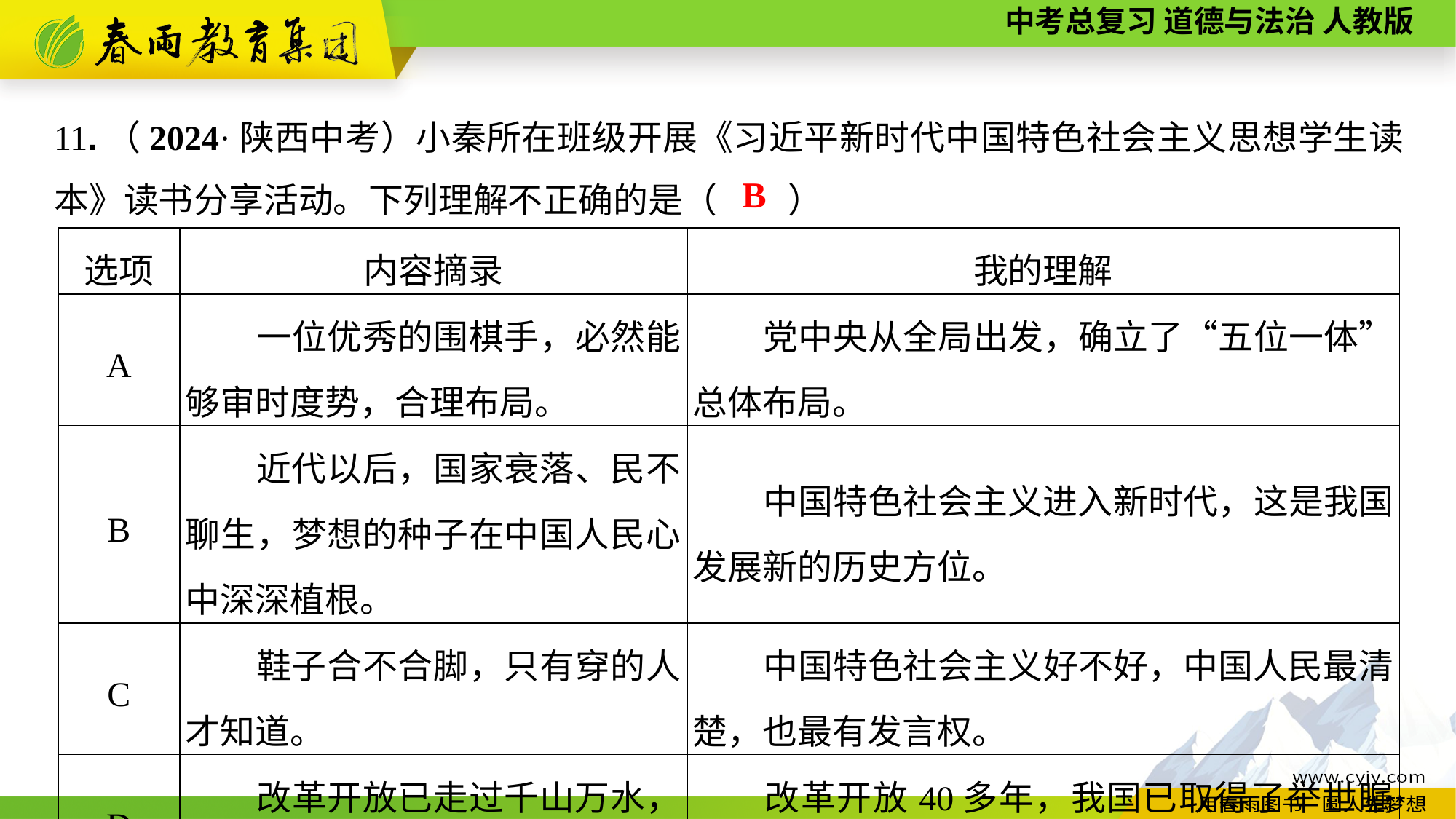

11.（2024·陕西中考）小秦所在班级开展《习近平新时代中国特色社会主义思想学生读本》读书分享活动。下列理解不正确的是（　　）
B
| 选项 | 内容摘录 | 我的理解 |
| --- | --- | --- |
| A | 一位优秀的围棋手，必然能够审时度势，合理布局。 | 党中央从全局出发，确立了“五位一体”总体布局。 |
| B | 近代以后，国家衰落、民不聊生，梦想的种子在中国人民心中深深植根。 | 中国特色社会主义进入新时代，这是我国发展新的历史方位。 |
| C | 鞋子合不合脚，只有穿的人才知道。 | 中国特色社会主义好不好，中国人民最清楚，也最有发言权。 |
| D | 改革开放已走过千山万水，但仍需跋山涉水。 | 改革开放40多年，我国已取得了举世瞩目的成就。但还有很多“硬骨头”要啃。 |